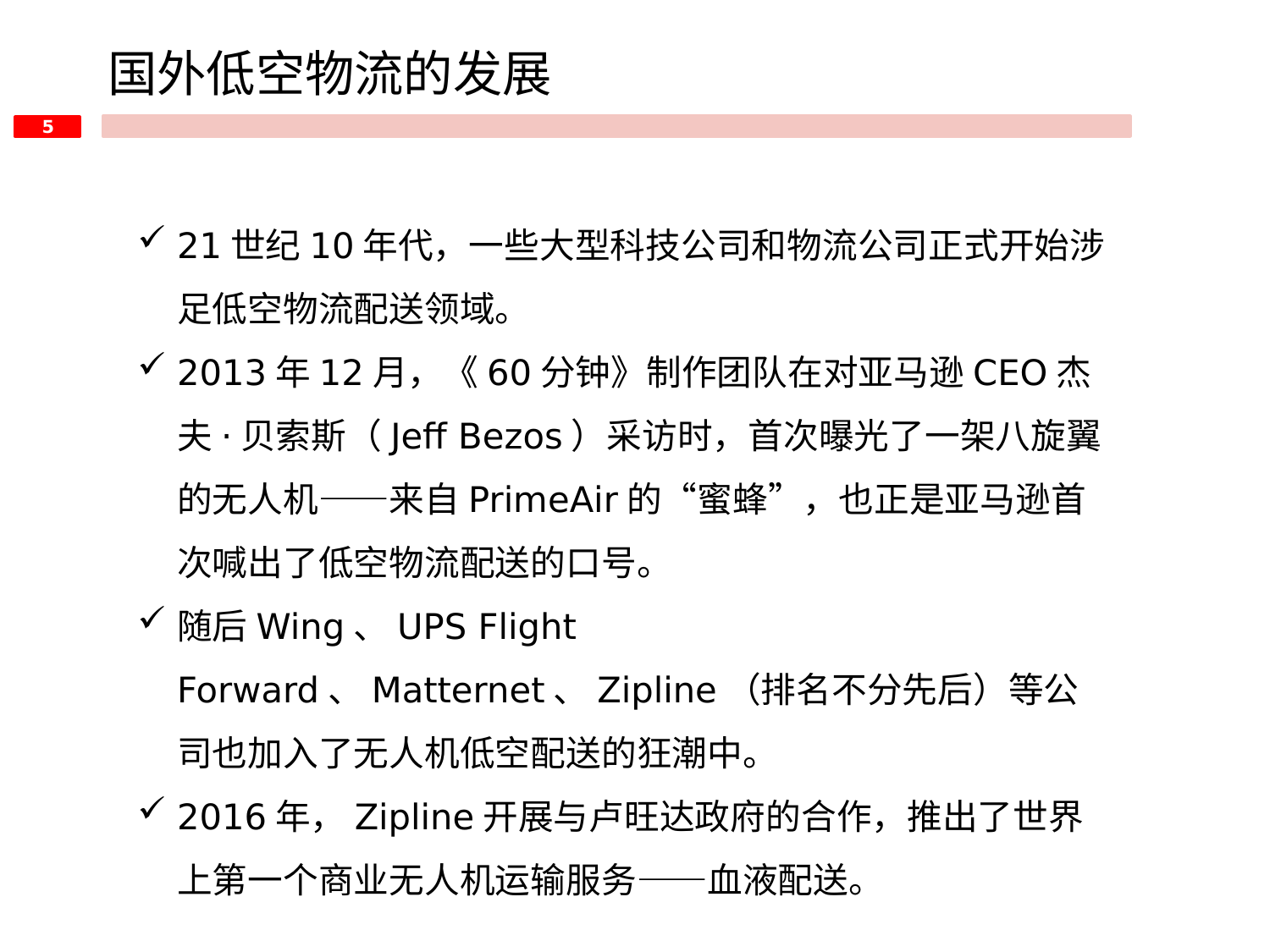

国外低空物流的发展
5
21世纪10年代，一些大型科技公司和物流公司正式开始涉足低空物流配送领域。
2013年12月，《60分钟》制作团队在对亚马逊CEO杰夫·贝索斯（Jeff Bezos）采访时，首次曝光了一架八旋翼的无人机——来自PrimeAir的“蜜蜂”，也正是亚马逊首次喊出了低空物流配送的口号。
随后Wing、UPS Flight Forward、Matternet、Zipline（排名不分先后）等公司也加入了无人机低空配送的狂潮中。
2016年，Zipline开展与卢旺达政府的合作，推出了世界上第一个商业无人机运输服务——血液配送。